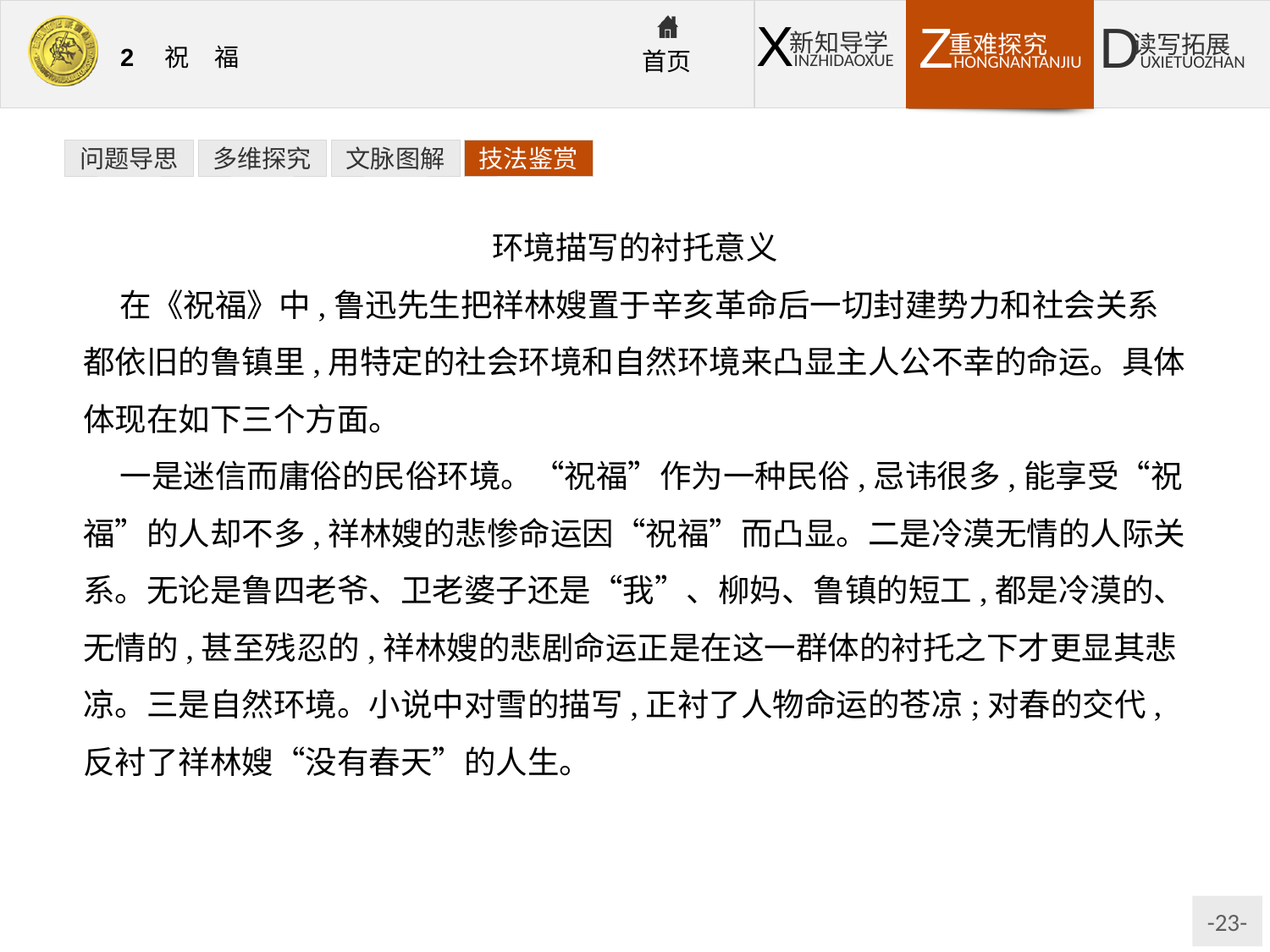

问题导思
多维探究
文脉图解
技法鉴赏
环境描写的衬托意义
在《祝福》中,鲁迅先生把祥林嫂置于辛亥革命后一切封建势力和社会关系都依旧的鲁镇里,用特定的社会环境和自然环境来凸显主人公不幸的命运。具体体现在如下三个方面。
一是迷信而庸俗的民俗环境。“祝福”作为一种民俗,忌讳很多,能享受“祝福”的人却不多,祥林嫂的悲惨命运因“祝福”而凸显。二是冷漠无情的人际关系。无论是鲁四老爷、卫老婆子还是“我”、柳妈、鲁镇的短工,都是冷漠的、无情的,甚至残忍的,祥林嫂的悲剧命运正是在这一群体的衬托之下才更显其悲凉。三是自然环境。小说中对雪的描写,正衬了人物命运的苍凉;对春的交代,反衬了祥林嫂“没有春天”的人生。